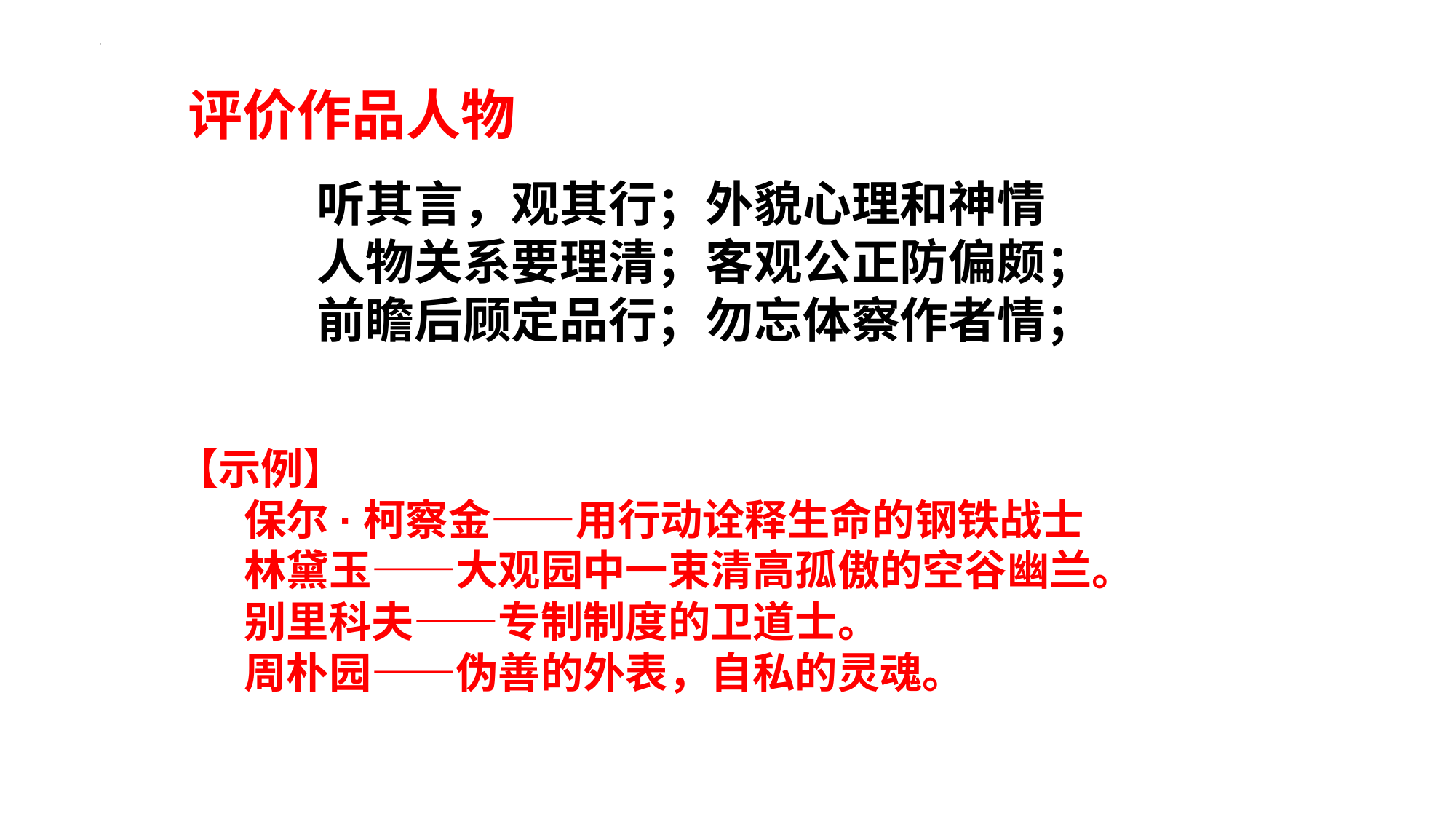

评价作品人物
听其言，观其行；外貌心理和神情
人物关系要理清；客观公正防偏颇；
前瞻后顾定品行；勿忘体察作者情；
【示例】
      保尔·柯察金――用行动诠释生命的钢铁战士
      林黛玉——大观园中一束清高孤傲的空谷幽兰。
      别里科夫——专制制度的卫道士。
      周朴园——伪善的外表，自私的灵魂。